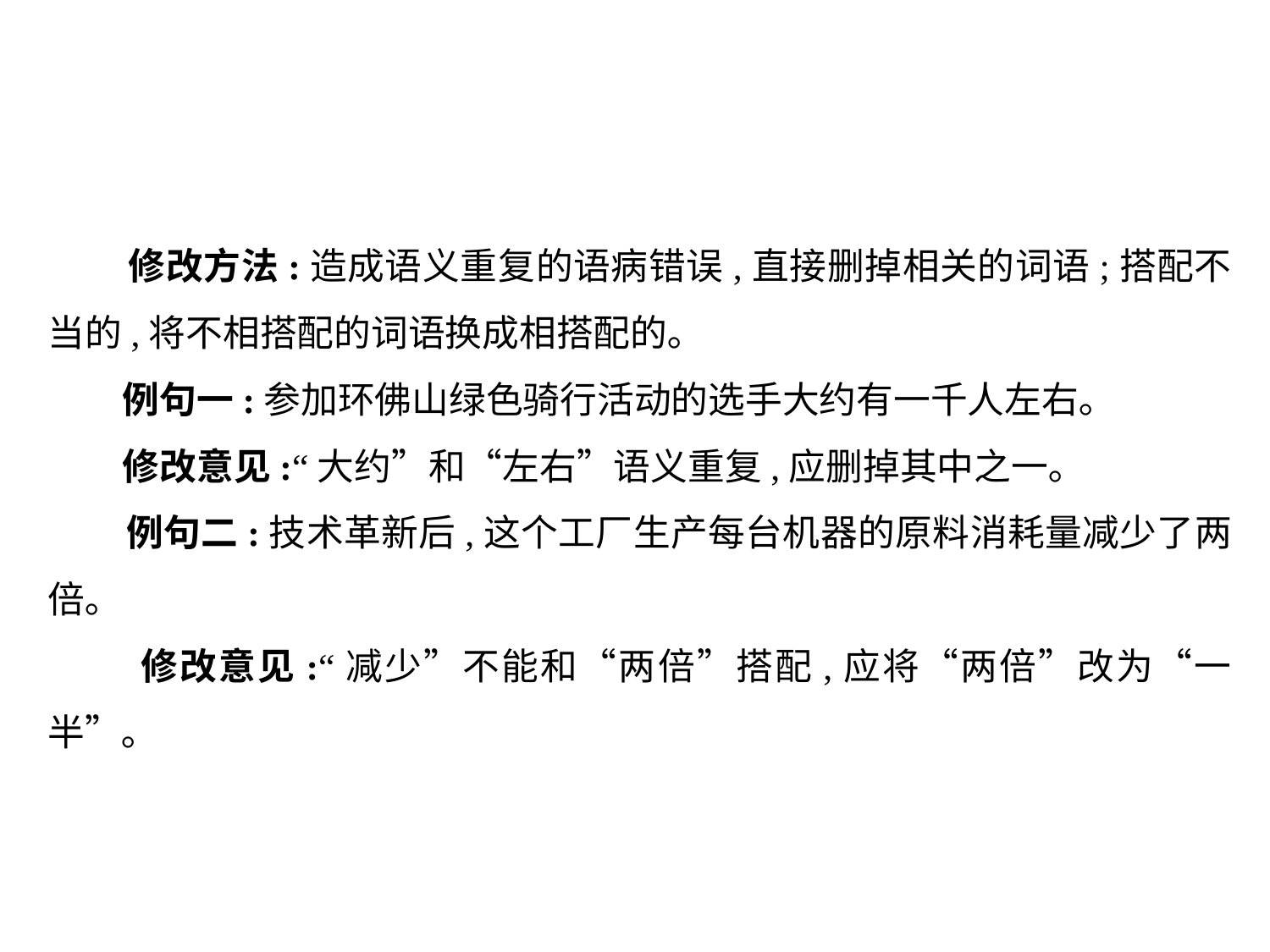

修改方法:造成语义重复的语病错误,直接删掉相关的词语;搭配不当的,将不相搭配的词语换成相搭配的｡
        例句一:参加环佛山绿色骑行活动的选手大约有一千人左右｡
        修改意见:“大约”和“左右”语义重复,应删掉其中之一｡
        例句二:技术革新后,这个工厂生产每台机器的原料消耗量减少了两倍｡
        修改意见:“减少”不能和“两倍”搭配,应将“两倍”改为“一半”｡